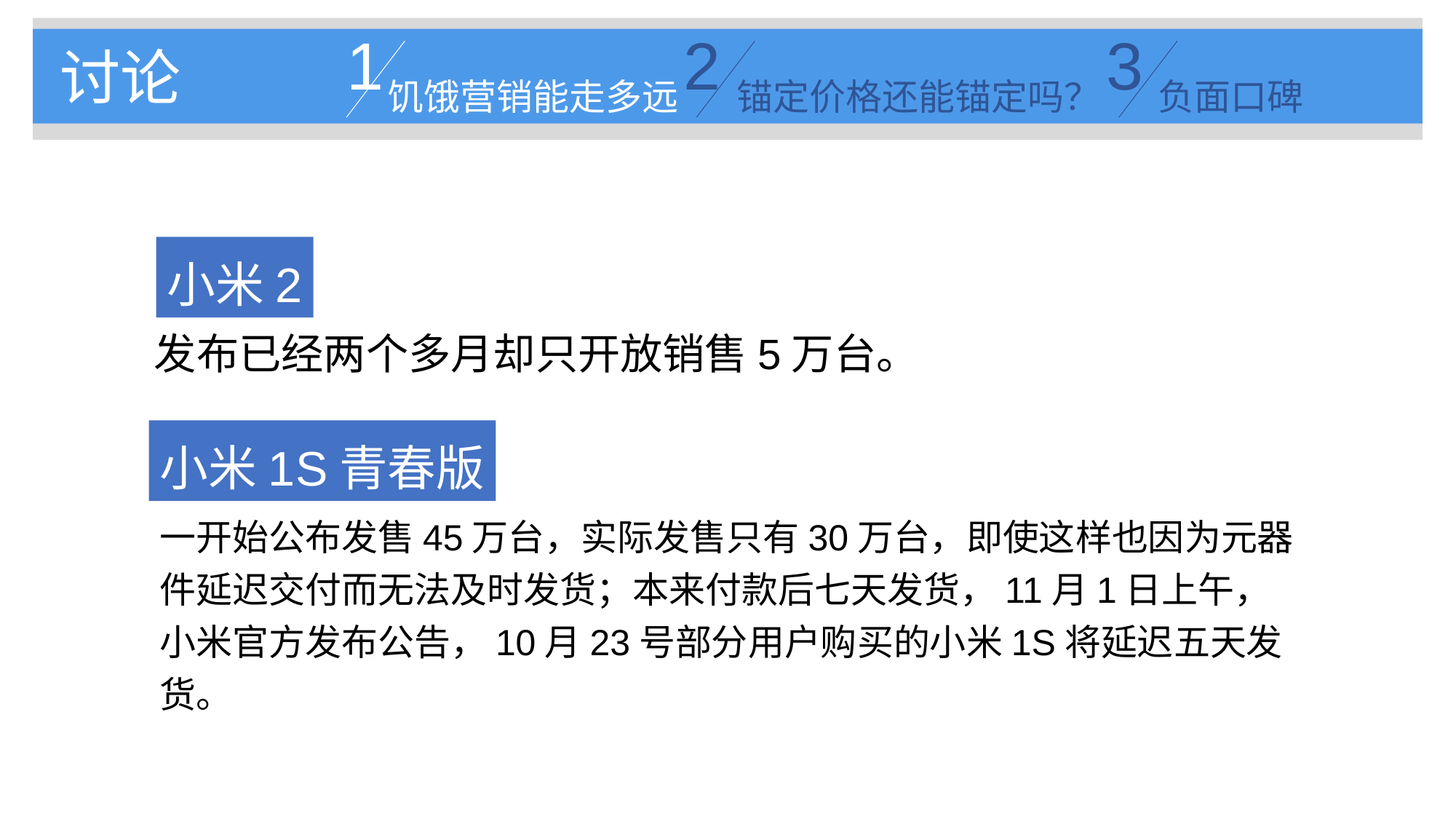

1
饥饿营销能走多远
2

锚定价格还能锚定吗？
3

负面口碑

讨论
小米2
发布已经两个多月却只开放销售5万台。
小米1S青春版
一开始公布发售45万台，实际发售只有30万台，即使这样也因为元器件延迟交付而无法及时发货；本来付款后七天发货，11月1日上午，小米官方发布公告，10月23号部分用户购买的小米1S将延迟五天发货。